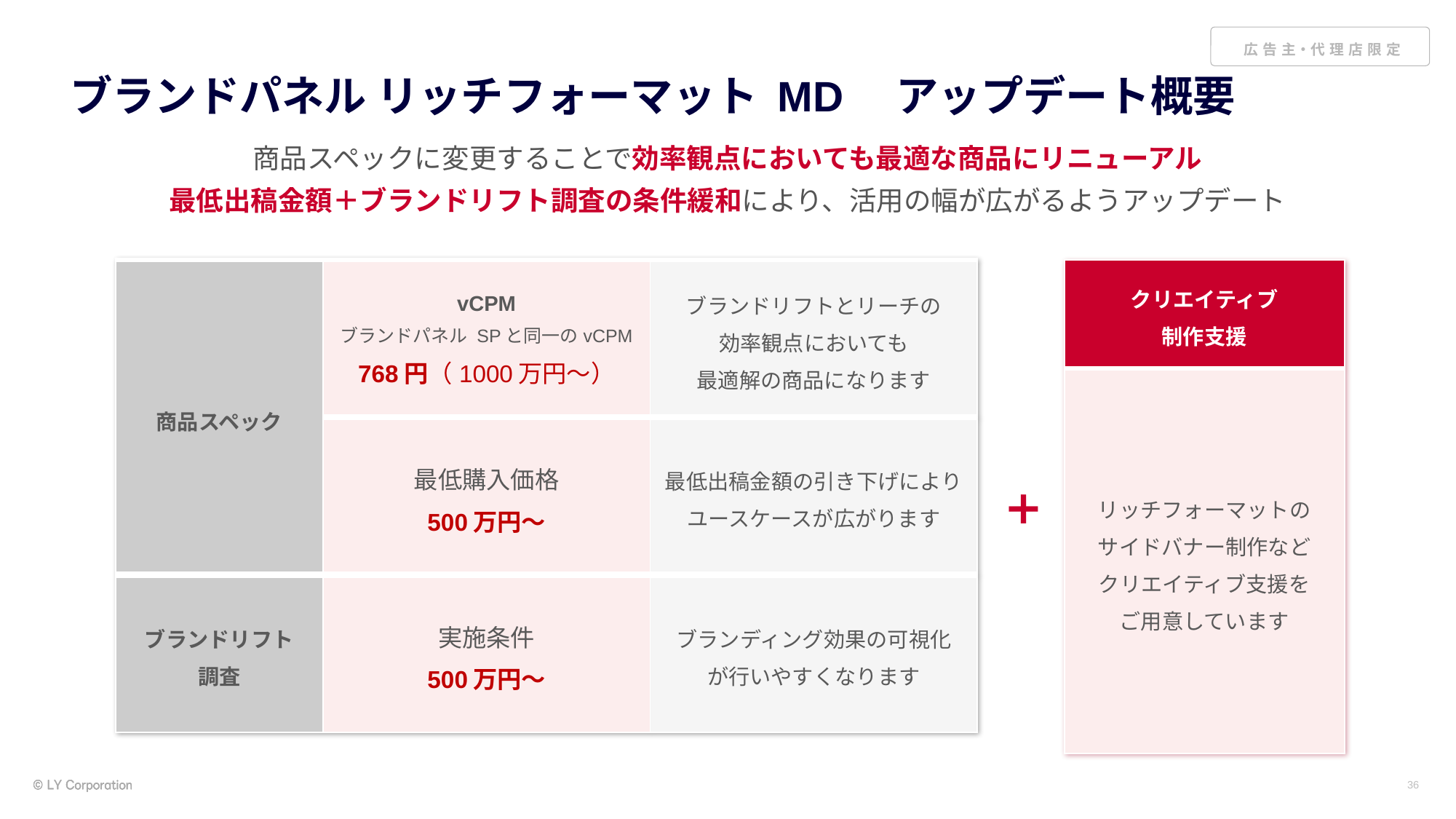

# ブランドパネル リッチフォーマット MD　アップデート概要
商品スペックに変更することで効率観点においても最適な商品にリニューアル
最低出稿金額＋ブランドリフト調査の条件緩和により、活用の幅が広がるようアップデート

| 商品スペック | vCPM ブランドパネル SPと同一のvCPM 768円（1000万円～） | ブランドリフトとリーチの 効率観点においても 最適解の商品になります |
| --- | --- | --- |
|  | 最低購入価格 500万円～ | 最低出稿金額の引き下げにより ユースケースが広がります |
| ブランドリフト 調査 | 実施条件 500万円～ | ブランディング効果の可視化 が行いやすくなります |
| クリエイティブ 制作支援 |
| --- |
| リッチフォーマットのサイドバナー制作などクリエイティブ支援をご用意しています |
×